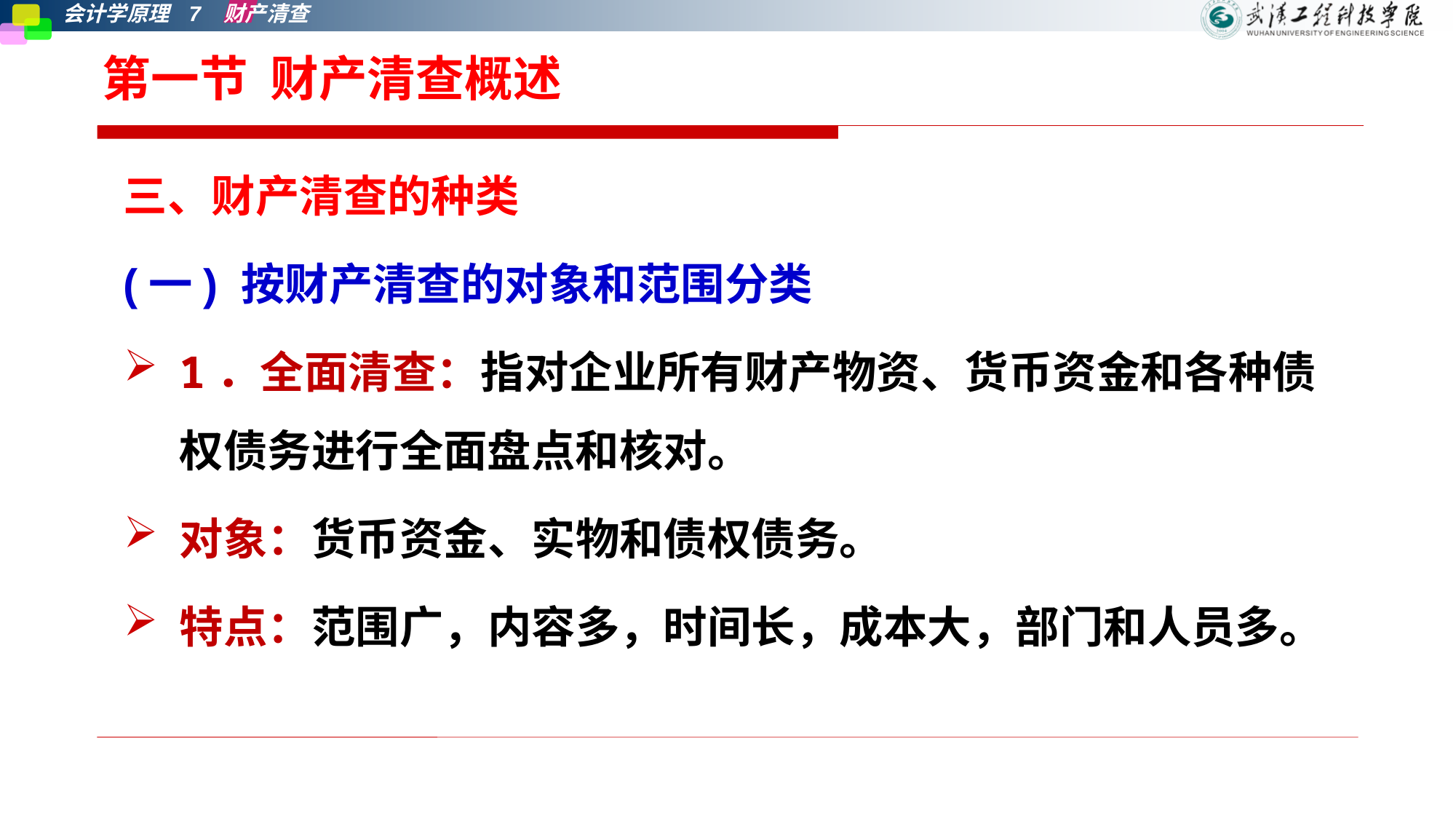

# 第一节  财产清查概述
三、财产清查的种类
(一) 按财产清查的对象和范围分类
1．全面清查：指对企业所有财产物资、货币资金和各种债权债务进行全面盘点和核对。
对象：货币资金、实物和债权债务。
特点：范围广，内容多，时间长，成本大，部门和人员多。